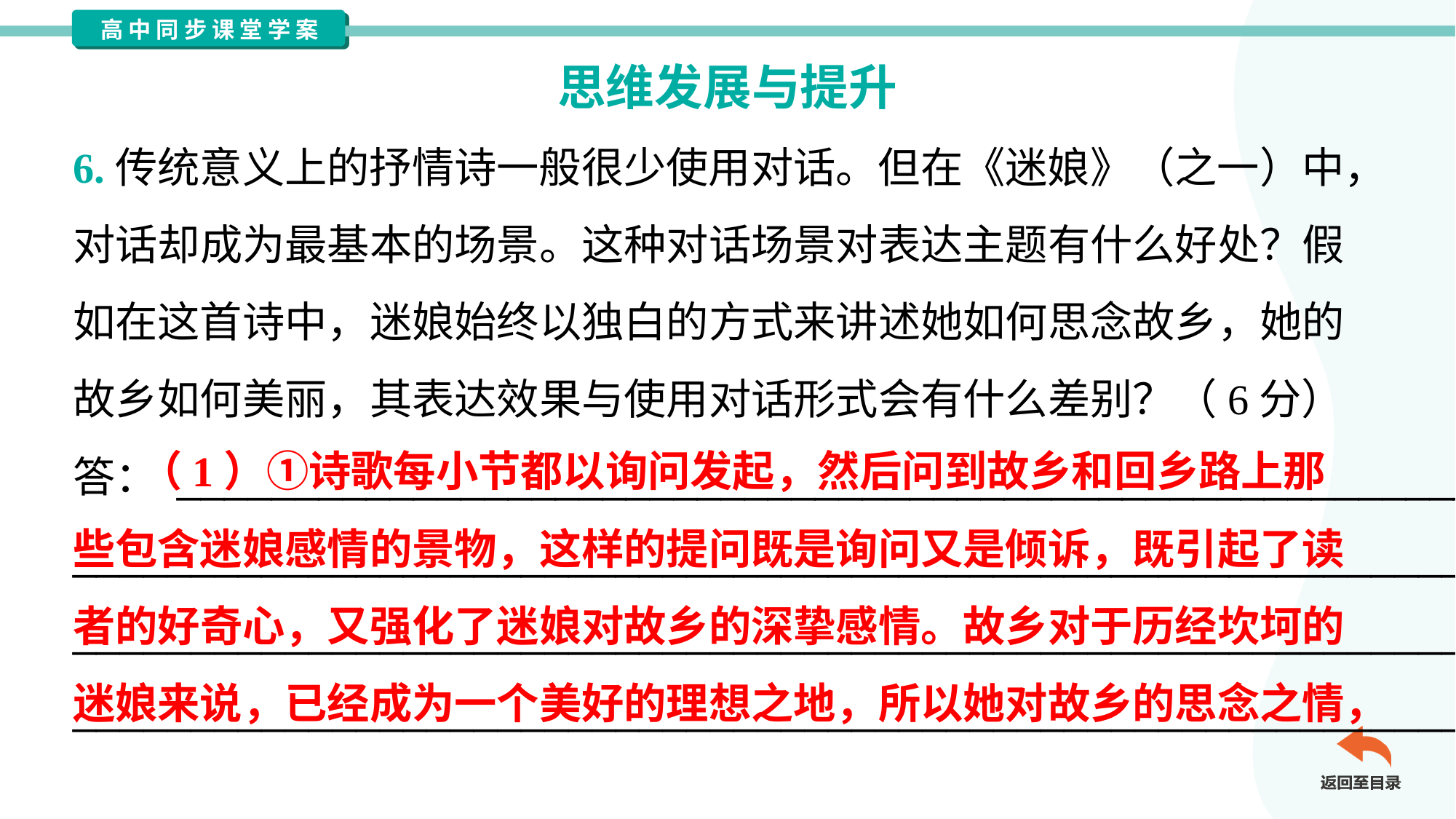

思维发展与提升
6.传统意义上的抒情诗一般很少使用对话。但在《迷娘》（之一）中，
对话却成为最基本的场景。这种对话场景对表达主题有什么好处？假
如在这首诗中，迷娘始终以独白的方式来讲述她如何思念故乡，她的
故乡如何美丽，其表达效果与使用对话形式会有什么差别？（6分）
答： ________________________________________________________
_____________________________________________________________
_____________________________________________________________
_____________________________________________________________
      （1）①诗歌每小节都以询问发起，然后问到故乡和回乡路上那
些包含迷娘感情的景物，这样的提问既是询问又是倾诉，既引起了读
者的好奇心，又强化了迷娘对故乡的深挚感情。故乡对于历经坎坷的
迷娘来说，已经成为一个美好的理想之地，所以她对故乡的思念之情，